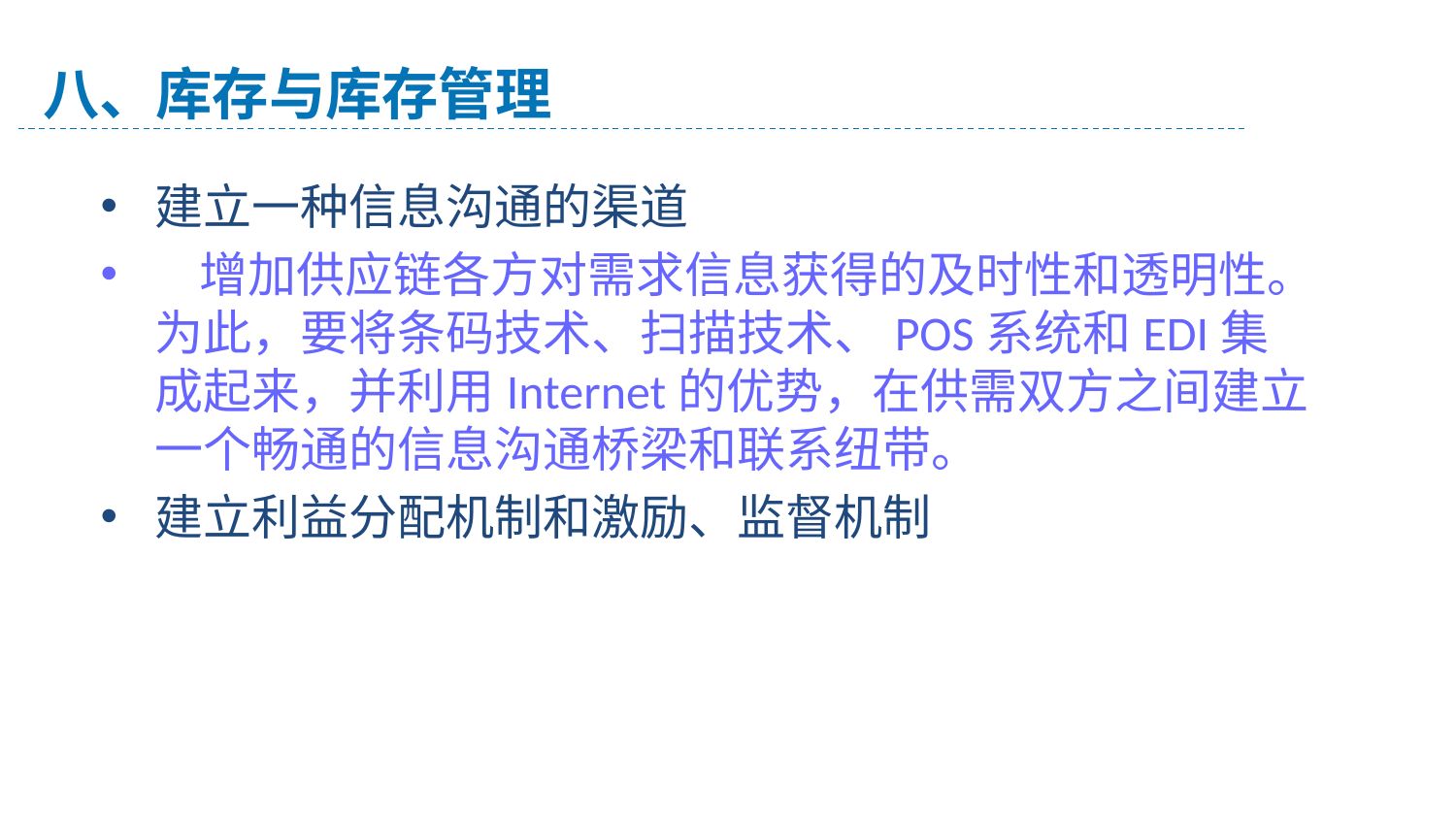

八、库存与库存管理
建立一种信息沟通的渠道
   增加供应链各方对需求信息获得的及时性和透明性。为此，要将条码技术、扫描技术、POS系统和EDI集成起来，并利用Internet的优势，在供需双方之间建立一个畅通的信息沟通桥梁和联系纽带。
建立利益分配机制和激励、监督机制